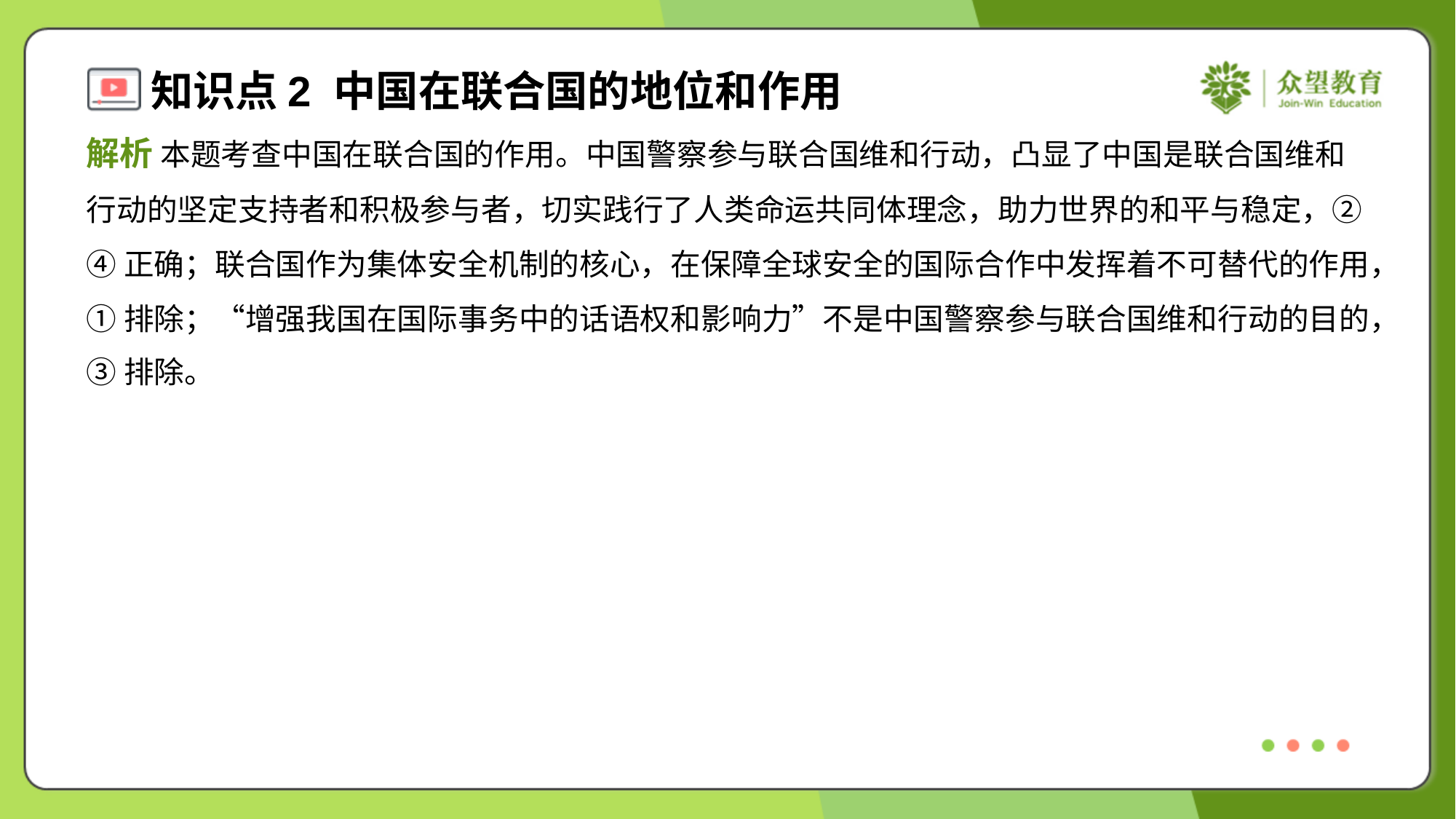

解析 本题考查中国在联合国的作用。中国警察参与联合国维和行动，凸显了中国是联合国维和
行动的坚定支持者和积极参与者，切实践行了人类命运共同体理念，助力世界的和平与稳定，②
④正确；联合国作为集体安全机制的核心，在保障全球安全的国际合作中发挥着不可替代的作用，
①排除；“增强我国在国际事务中的话语权和影响力”不是中国警察参与联合国维和行动的目的，
③排除。